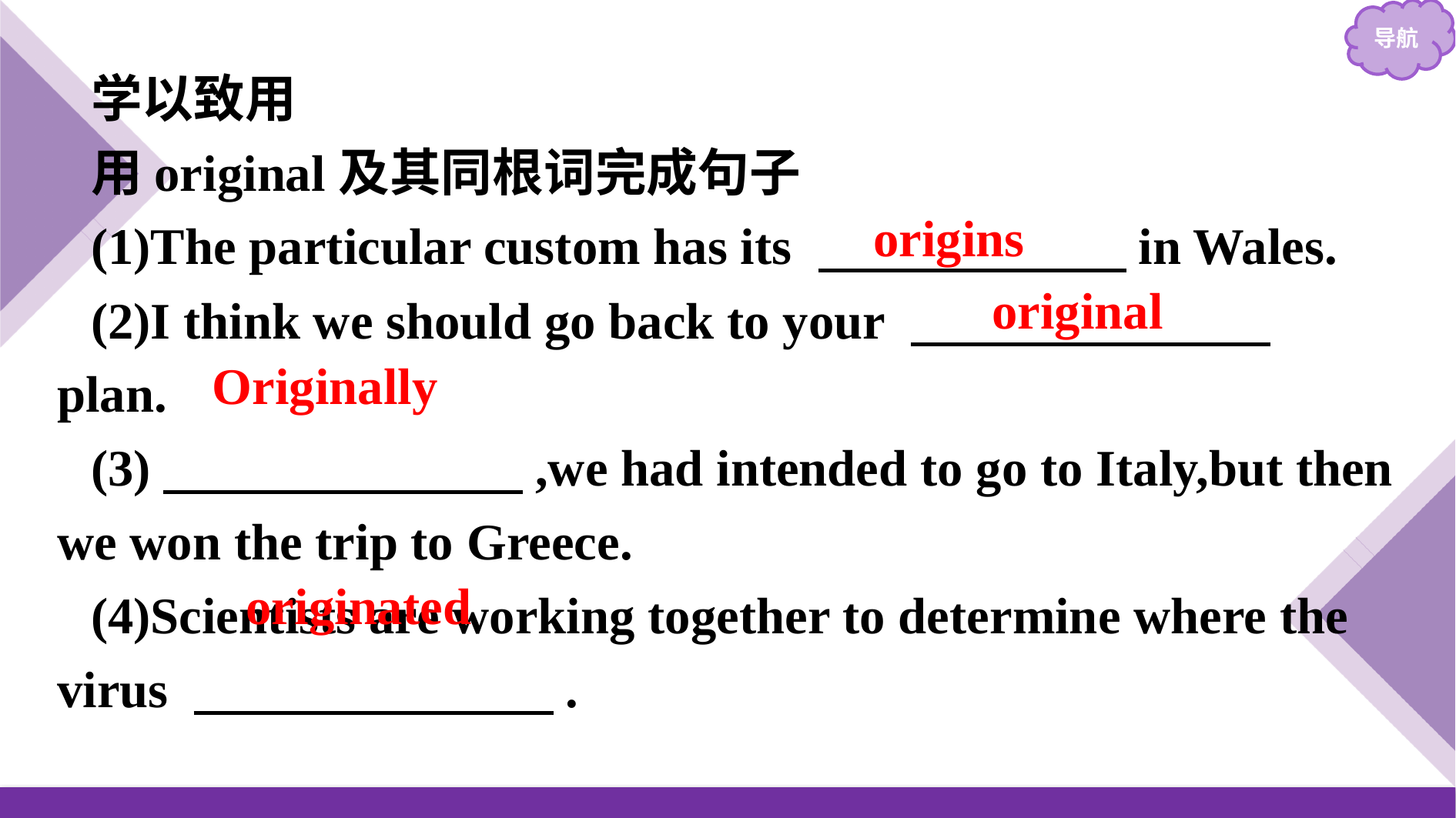

学以致用
用original及其同根词完成句子
(1)The particular custom has its 　　　　　　in Wales.
(2)I think we should go back to your 　　　　　　　plan.
(3)　　　　　　　,we had intended to go to Italy,but then we won the trip to Greece.
(4)Scientists are working together to determine where the virus 　　　　　　　.
origins
original
Originally
originated